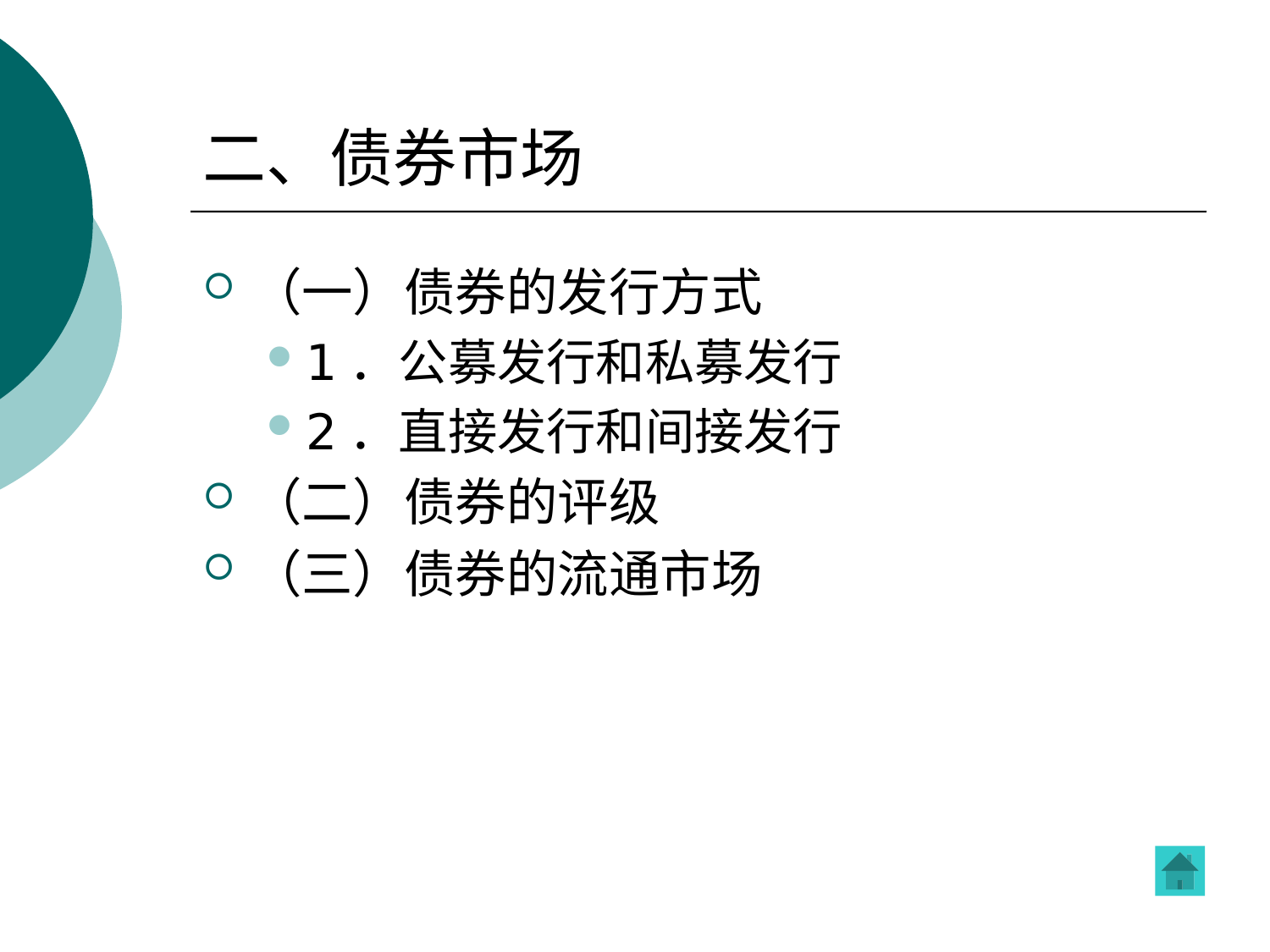

# 二、债券市场
（一）债券的发行方式
1．公募发行和私募发行
2．直接发行和间接发行
（二）债券的评级
（三）债券的流通市场